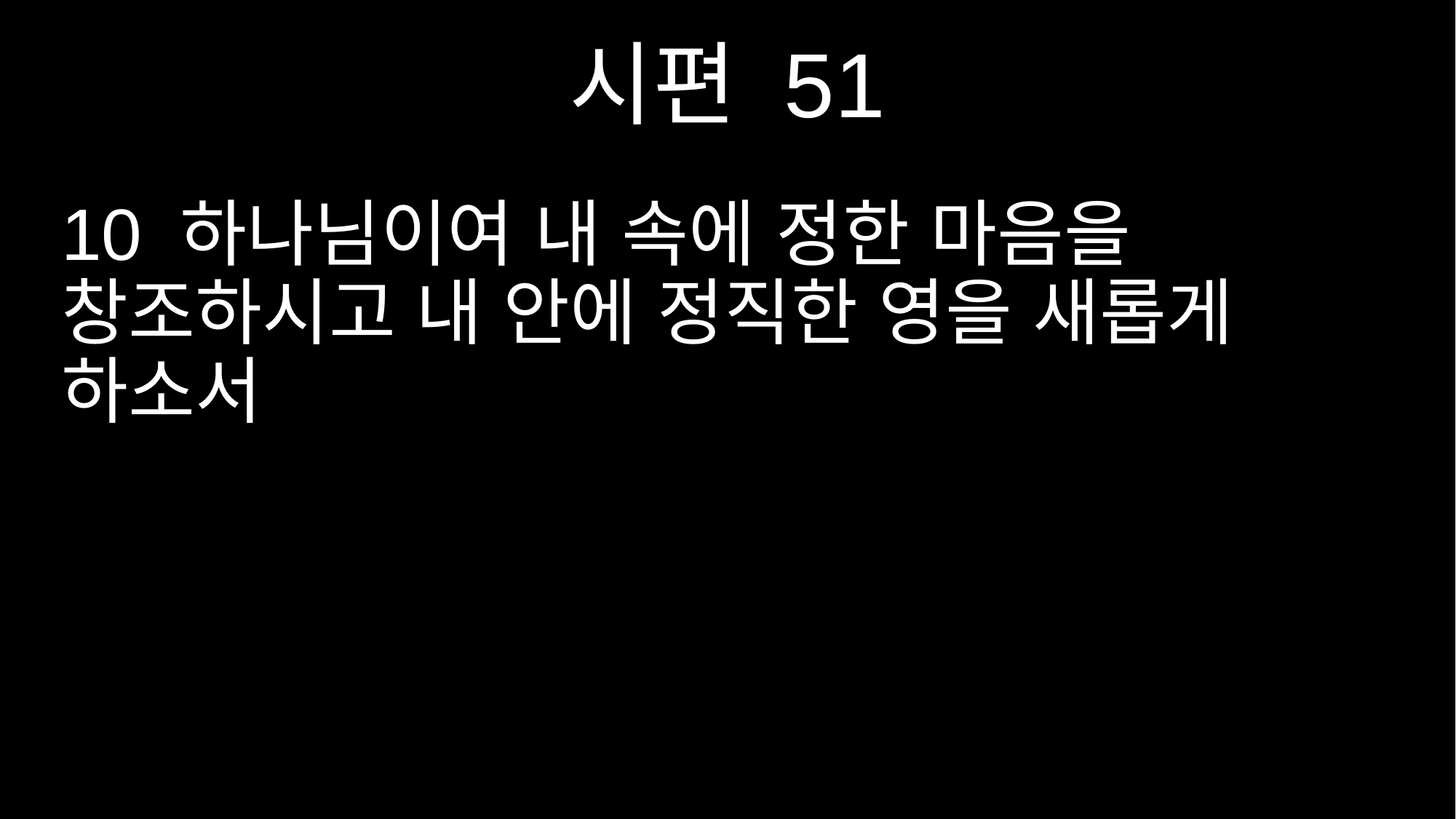

시편 51
10 하나님이여 내 속에 정한 마음을 창조하시고 내 안에 정직한 영을 새롭게 하소서